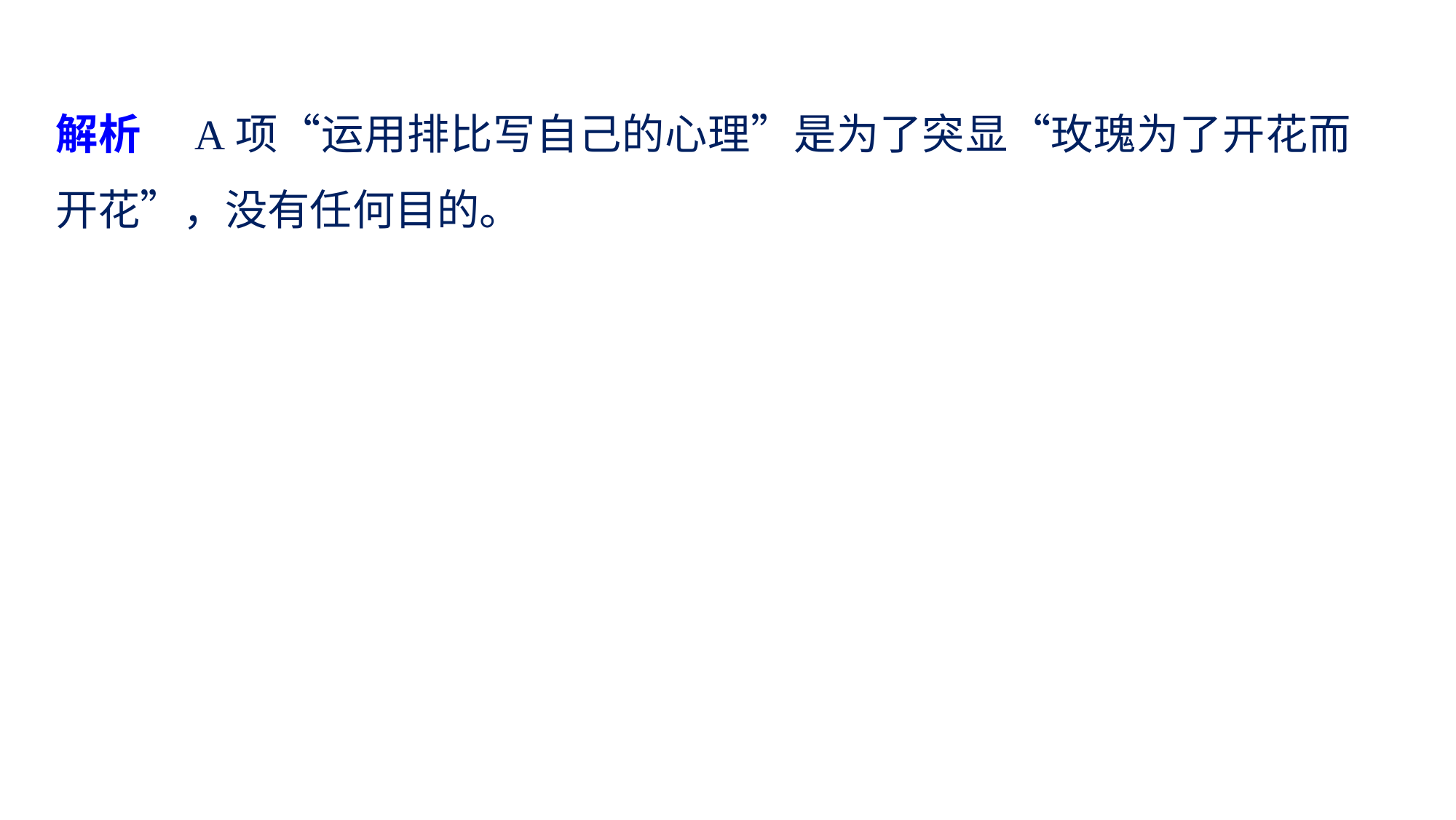

解析　A项“运用排比写自己的心理”是为了突显“玫瑰为了开花而开花”，没有任何目的。